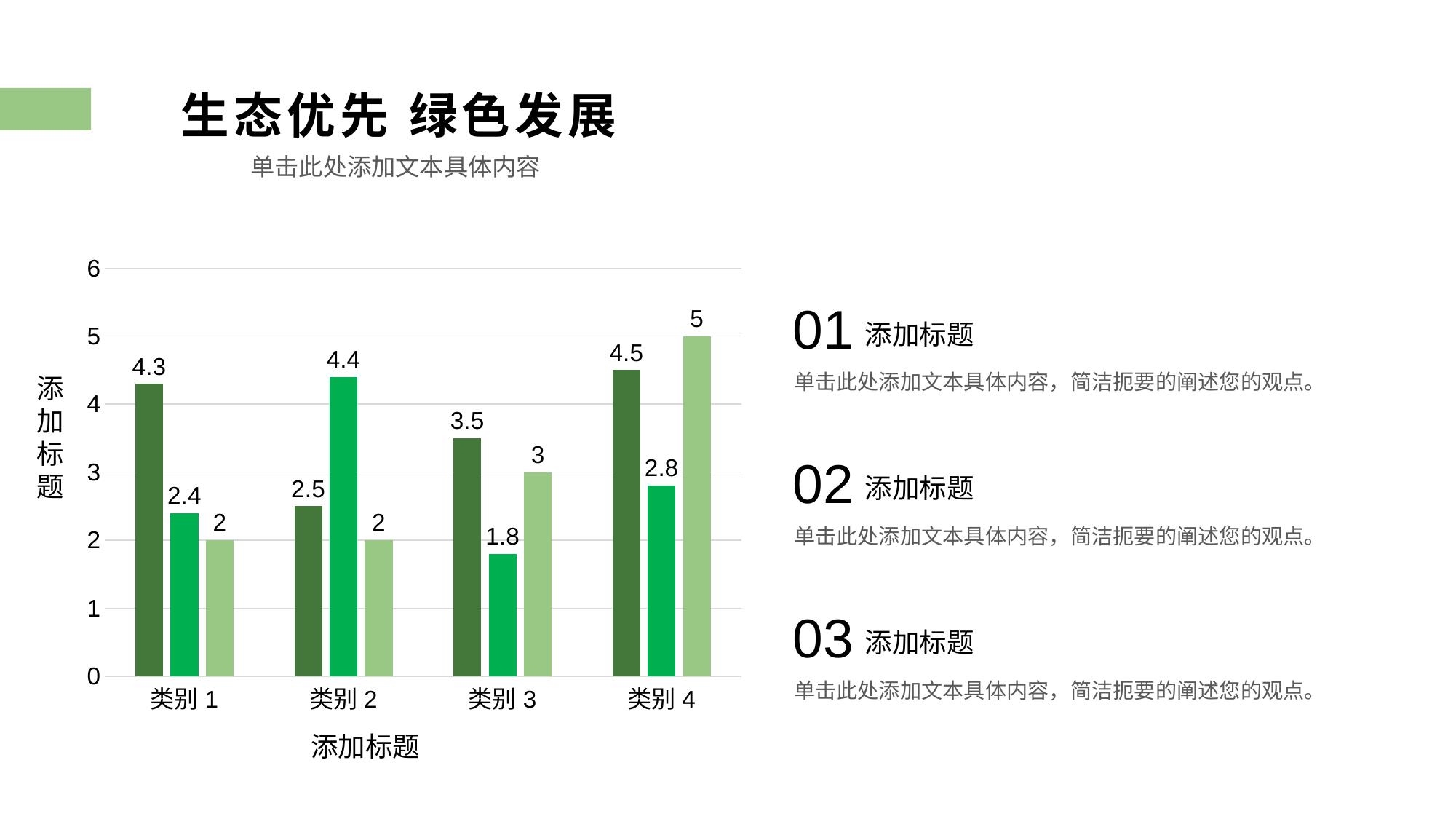

生态优先 绿色发展
单击此处添加文本具体内容

### Chart

| Category | 系列 1 | 系列 2 | 系列 3 |
|---|---|---|---|
| 类别1 | 4.3 | 2.4 | 2.0 |
| 类别2 | 2.5 | 4.4 | 2.0 |
| 类别3 | 3.5 | 1.8 | 3.0 |
| 类别4 | 4.5 | 2.8 | 5.0 |
01
添加标题
单击此处添加文本具体内容，简洁扼要的阐述您的观点。
添加标题
02
添加标题
单击此处添加文本具体内容，简洁扼要的阐述您的观点。
03
添加标题
单击此处添加文本具体内容，简洁扼要的阐述您的观点。
添加标题